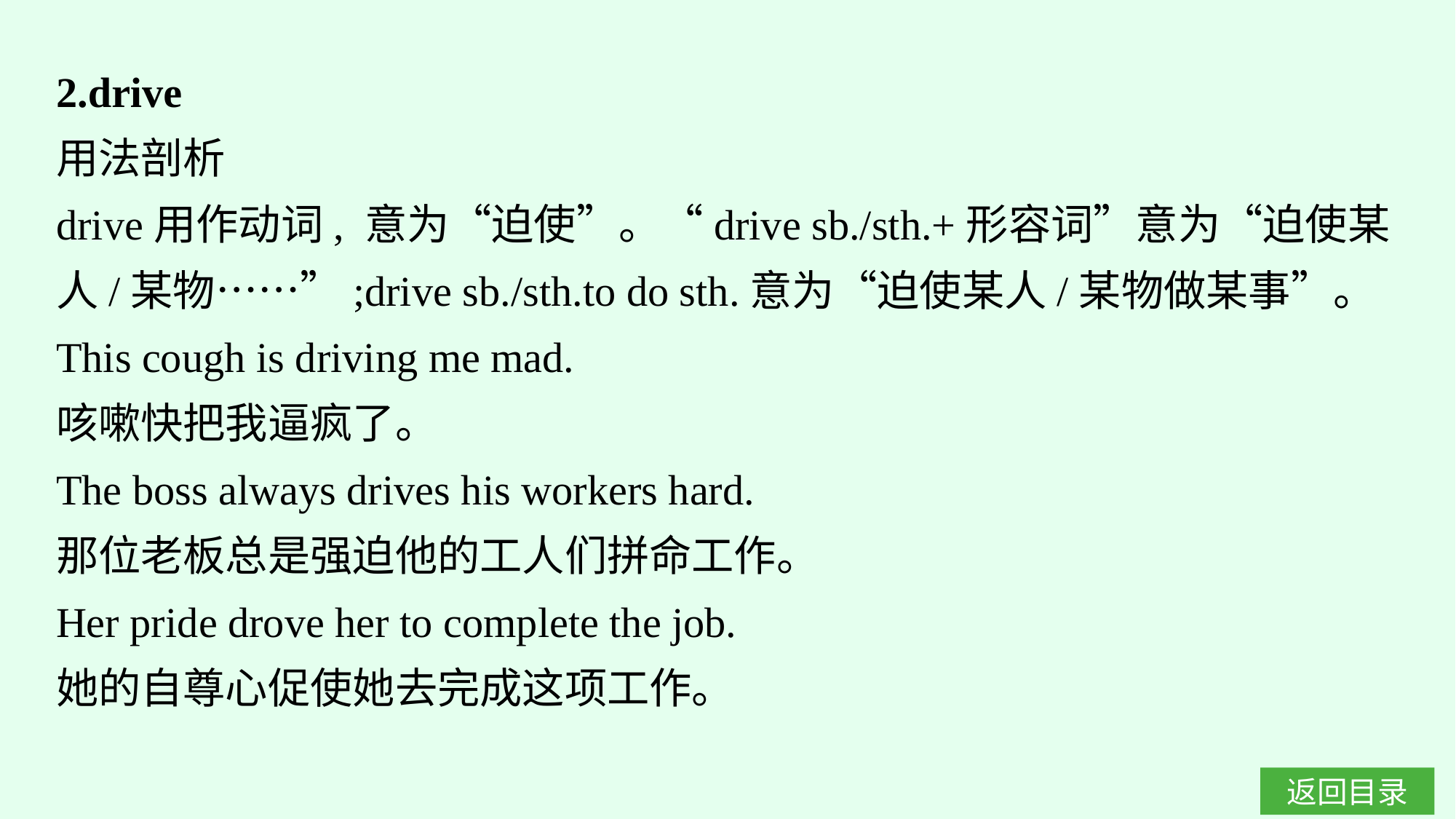

2.drive
用法剖析
drive用作动词, 意为“迫使”。“drive sb./sth.+形容词”意为“迫使某人/某物……”;drive sb./sth.to do sth.意为“迫使某人/某物做某事”。
This cough is driving me mad.
咳嗽快把我逼疯了。
The boss always drives his workers hard.
那位老板总是强迫他的工人们拼命工作。
Her pride drove her to complete the job.
她的自尊心促使她去完成这项工作。